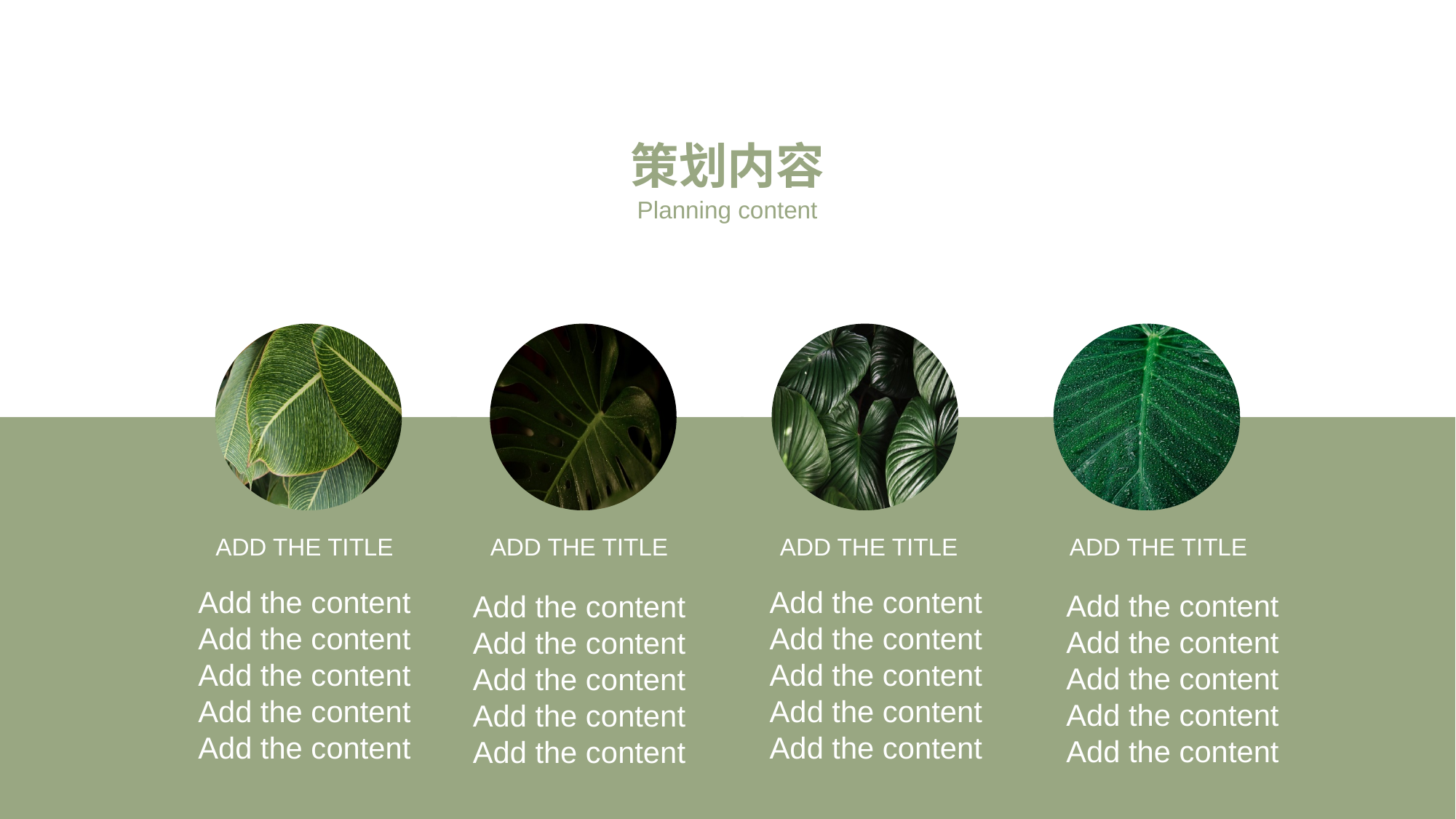

策划内容
Planning content

ADD THE TITLE
ADD THE TITLE
ADD THE TITLE
ADD THE TITLE
Add the content
Add the content
Add the content
Add the content
Add the content
Add the content
Add the content
Add the content
Add the content
Add the content
Add the content
Add the content
Add the content
Add the content
Add the content
Add the content
Add the content
Add the content
Add the content
Add the content